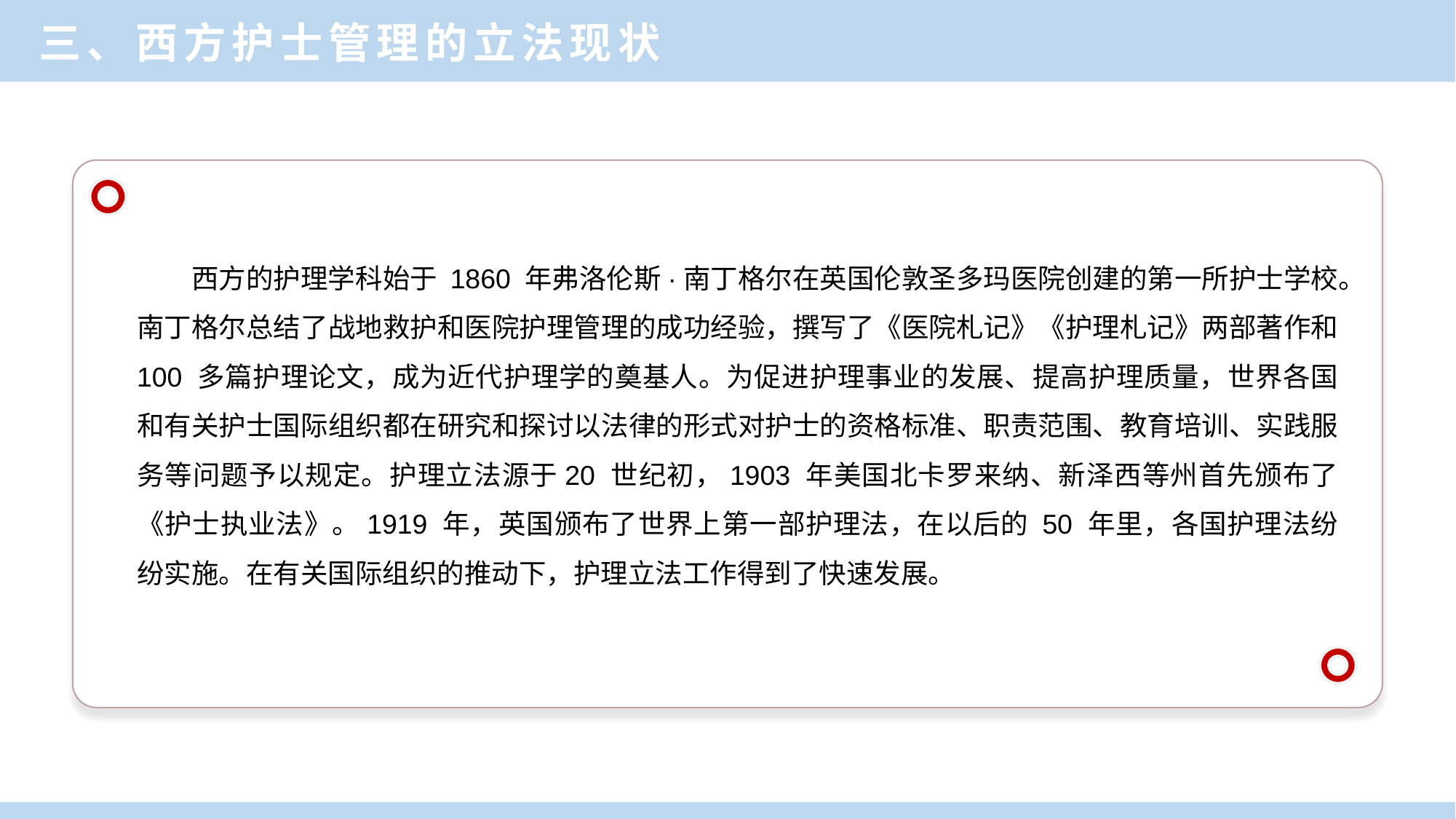

三、西方护士管理的立法现状

西方的护理学科始于 1860 年弗洛伦斯·南丁格尔在英国伦敦圣多玛医院创建的第一所护士学校。南丁格尔总结了战地救护和医院护理管理的成功经验，撰写了《医院札记》《护理札记》两部著作和 100 多篇护理论文，成为近代护理学的奠基人。为促进护理事业的发展、提高护理质量，世界各国和有关护士国际组织都在研究和探讨以法律的形式对护士的资格标准、职责范围、教育培训、实践服务等问题予以规定。护理立法源于20 世纪初，1903 年美国北卡罗来纳、新泽西等州首先颁布了《护士执业法》。1919 年，英国颁布了世界上第一部护理法，在以后的 50 年里，各国护理法纷纷实施。在有关国际组织的推动下，护理立法工作得到了快速发展。